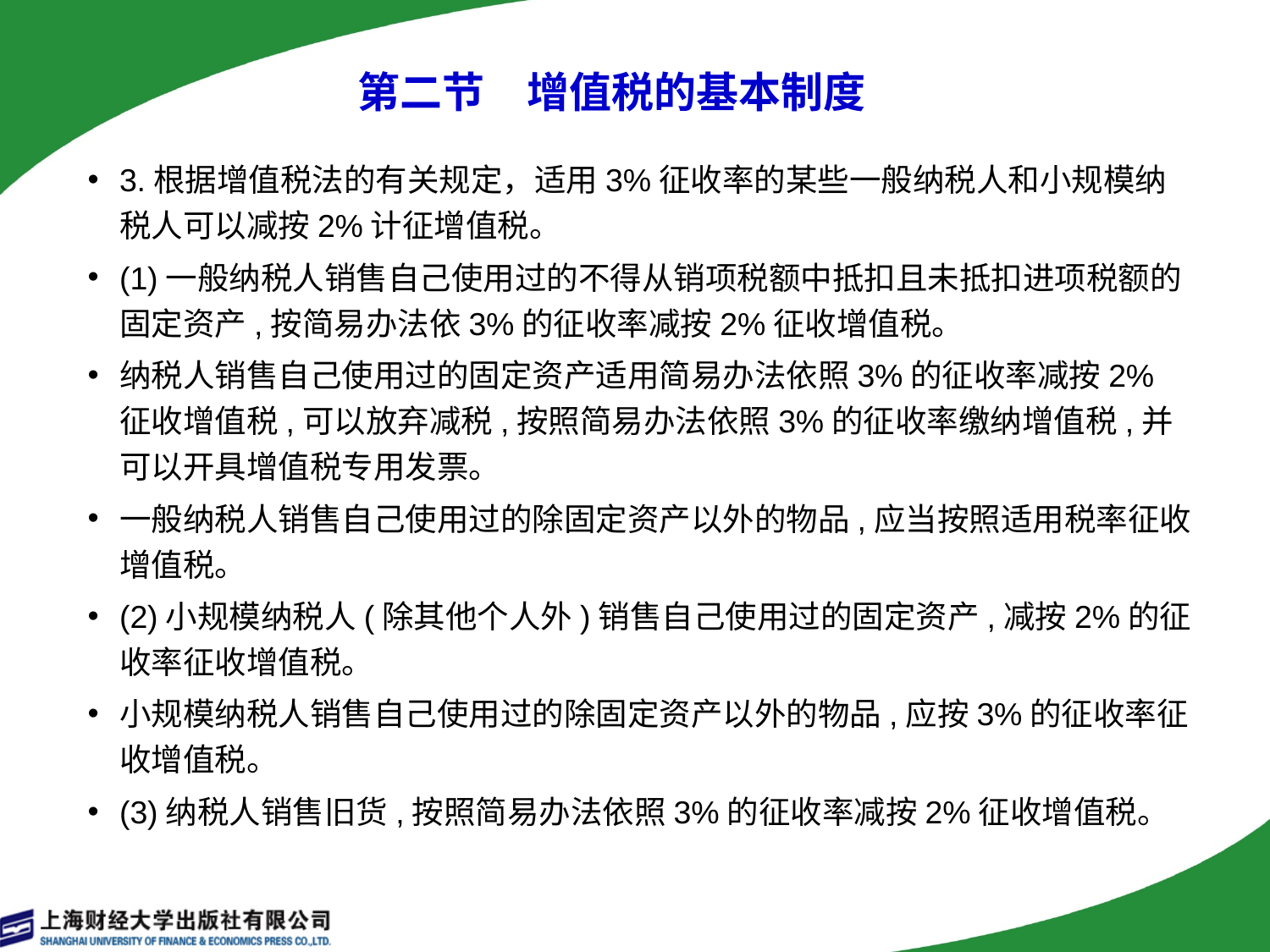

第二节　增值税的基本制度
3.根据增值税法的有关规定，适用3%征收率的某些一般纳税人和小规模纳税人可以减按2%计征增值税。
(1)一般纳税人销售自己使用过的不得从销项税额中抵扣且未抵扣进项税额的固定资产,按简易办法依3%的征收率减按2%征收增值税。
纳税人销售自己使用过的固定资产适用简易办法依照3%的征收率减按2%征收增值税,可以放弃减税,按照简易办法依照3%的征收率缴纳增值税,并可以开具增值税专用发票。
一般纳税人销售自己使用过的除固定资产以外的物品,应当按照适用税率征收增值税。
(2)小规模纳税人(除其他个人外)销售自己使用过的固定资产,减按2%的征收率征收增值税。
小规模纳税人销售自己使用过的除固定资产以外的物品,应按3%的征收率征收增值税。
(3)纳税人销售旧货,按照简易办法依照3%的征收率减按2%征收增值税。